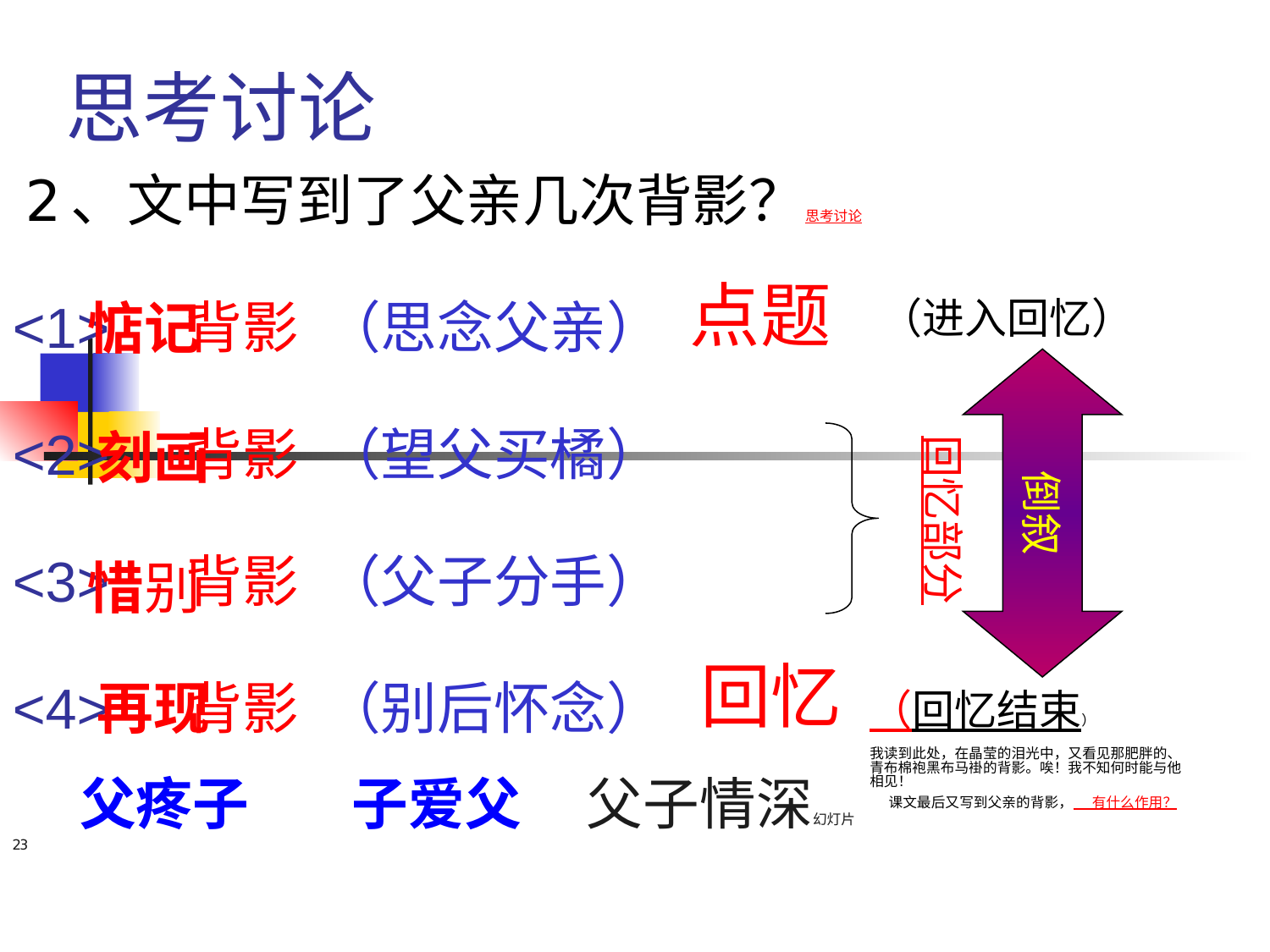

# 思考讨论
2、文中写到了父亲几次背影？思考讨论
点题
<1>    背影  （思念父亲）
（进入回忆）
惦记

倒叙
<2>    背影  （望父买橘）
刻画

回忆部分
<3>    背影  （父子分手）

惜别
回忆
再现
<4>    背影  （别后怀念）
      父疼子        子爱父     父子情深幻灯片 23

（回忆结束）我读到此处，在晶莹的泪光中，又看见那肥胖的、青布棉袍黑布马褂的背影。唉！我不知何时能与他相见！
      课文最后又写到父亲的背影，
      有什么作用？